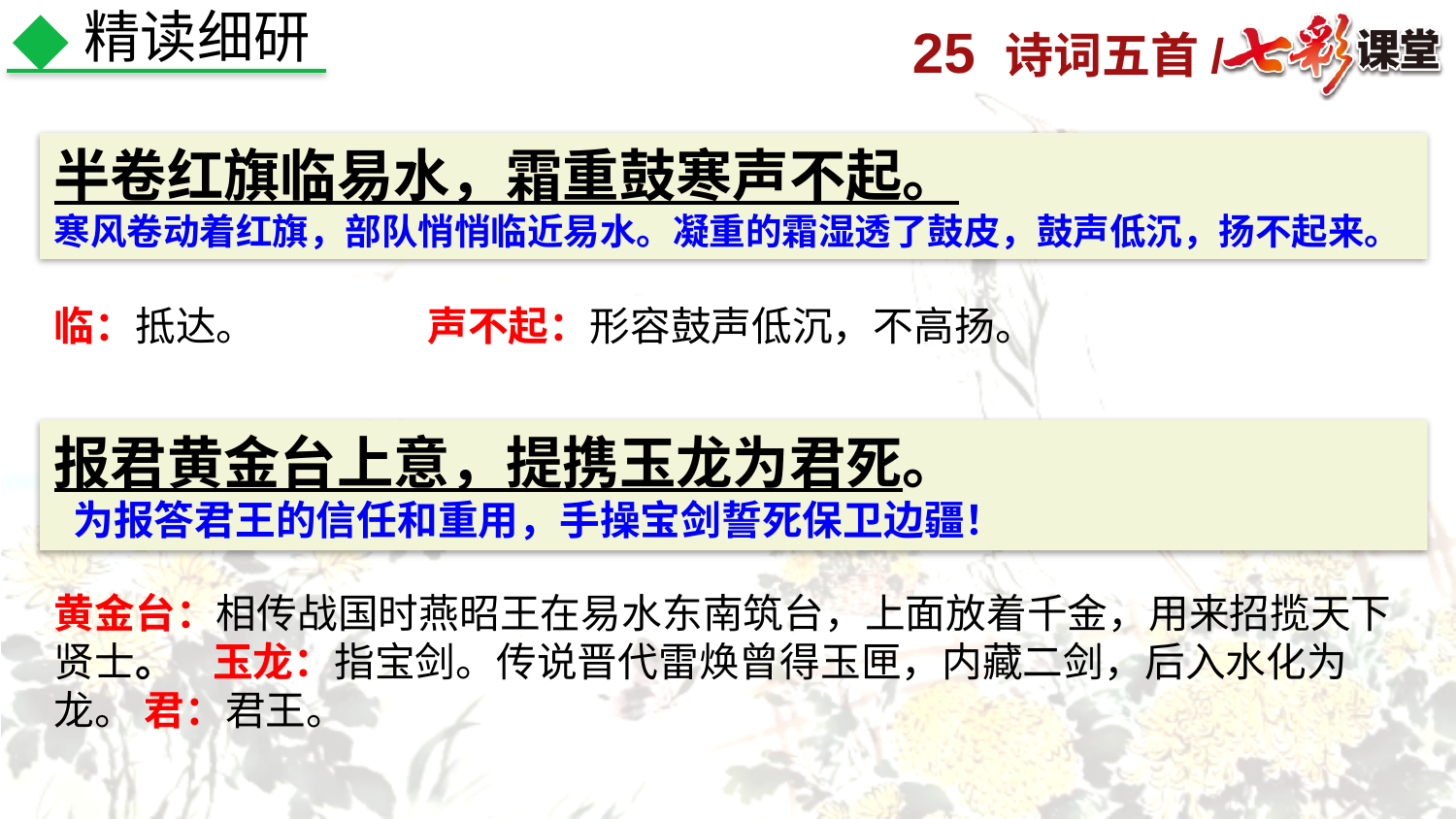

精读细研

半卷红旗临易水，霜重鼓寒声不起。
寒风卷动着红旗，部队悄悄临近易水。凝重的霜湿透了鼓皮，鼓声低沉，扬不起来。
临：抵达。                   声不起：形容鼓声低沉，不高扬。
报君黄金台上意，提携玉龙为君死。
 为报答君王的信任和重用，手操宝剑誓死保卫边疆！
黄金台：相传战国时燕昭王在易水东南筑台，上面放着千金，用来招揽天下贤士。    玉龙：指宝剑。传说晋代雷焕曾得玉匣，内藏二剑，后入水化为龙。 君：君王。